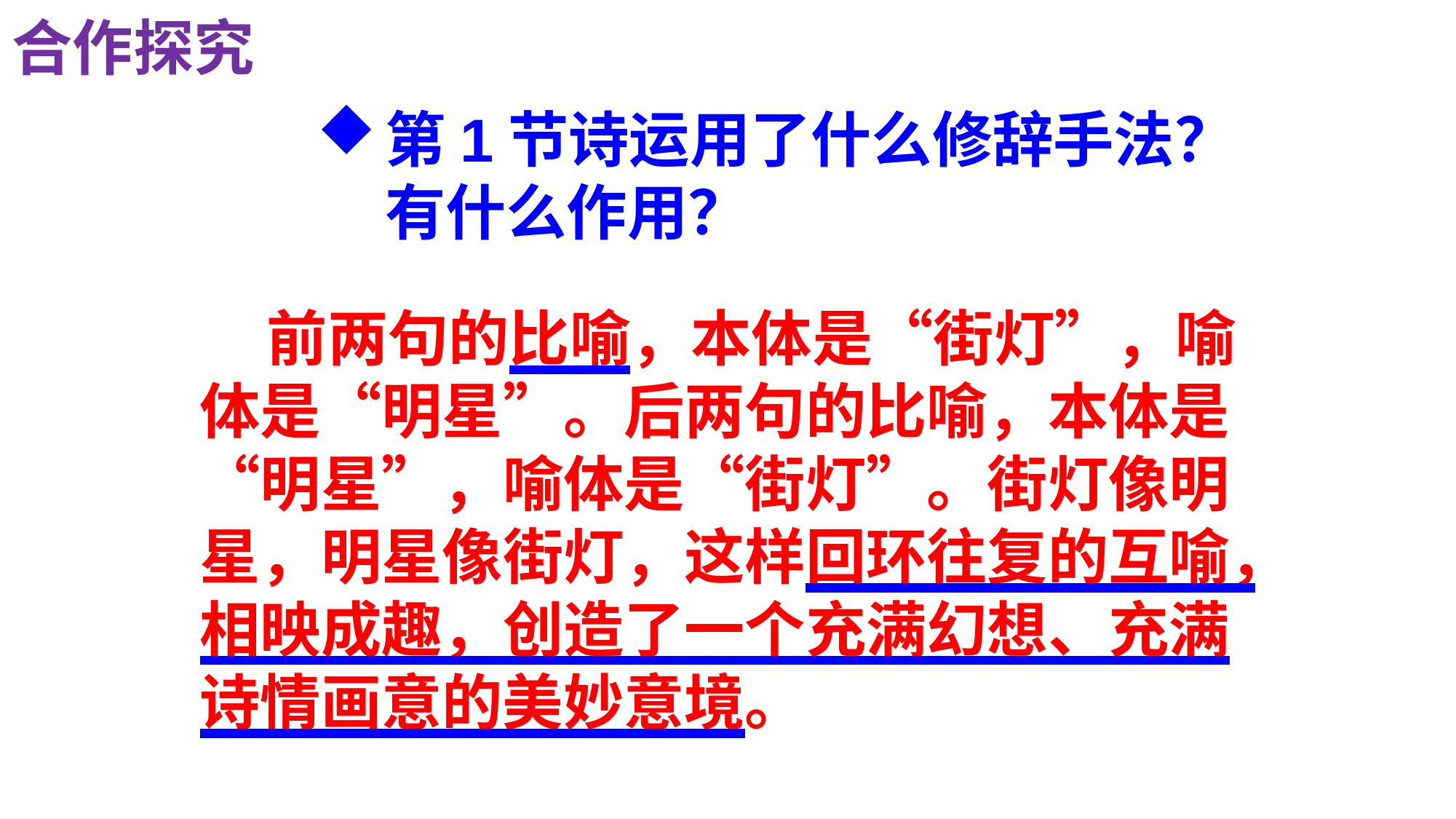

合作探究
第1节诗运用了什么修辞手法？有什么作用？
     前两句的比喻，本体是“街灯”，喻体是“明星”。后两句的比喻，本体是“明星”，喻体是“街灯”。街灯像明星，明星像街灯，这样回环往复的互喻，相映成趣，创造了一个充满幻想、充满诗情画意的美妙意境。